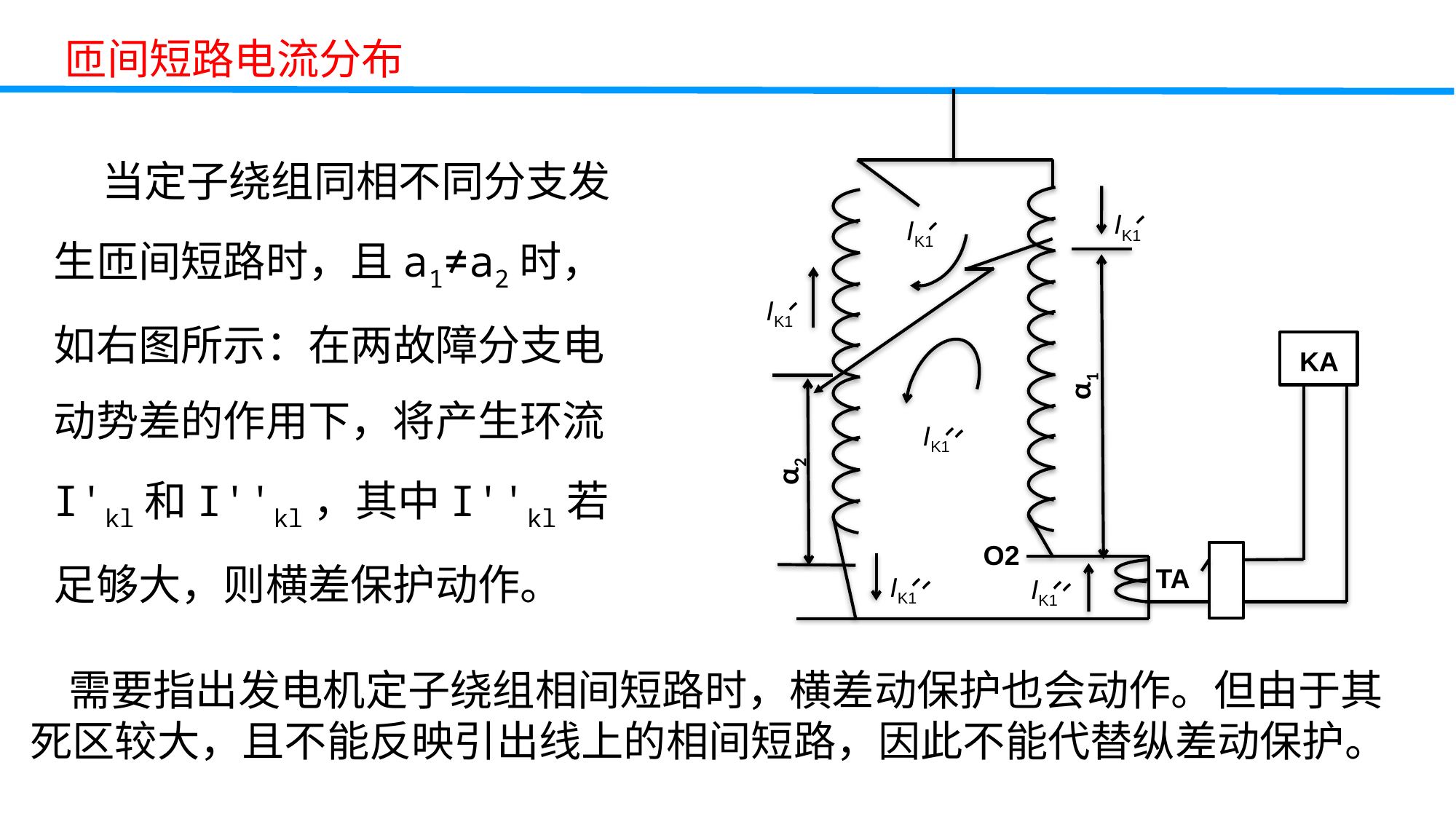

匝间短路电流分布

·
IK1
、

·
IK1
、
·
IK1
、

KA
α1

·
IK1
、
、
α2
O2

·
IK1
、
、
·
IK1
、
、
TA

    当定子绕组同相不同分支发生匝间短路时，且a1≠a2时，如右图所示：在两故障分支电动势差的作用下，将产生环流I'kl和I''kl，其中I''kl若足够大，则横差保护动作。
教学难
   需要指出发电机定子绕组相间短路时，横差动保护也会动作。但由于其死区较大，且不能反映引出线上的相间短路，因此不能代替纵差动保护。